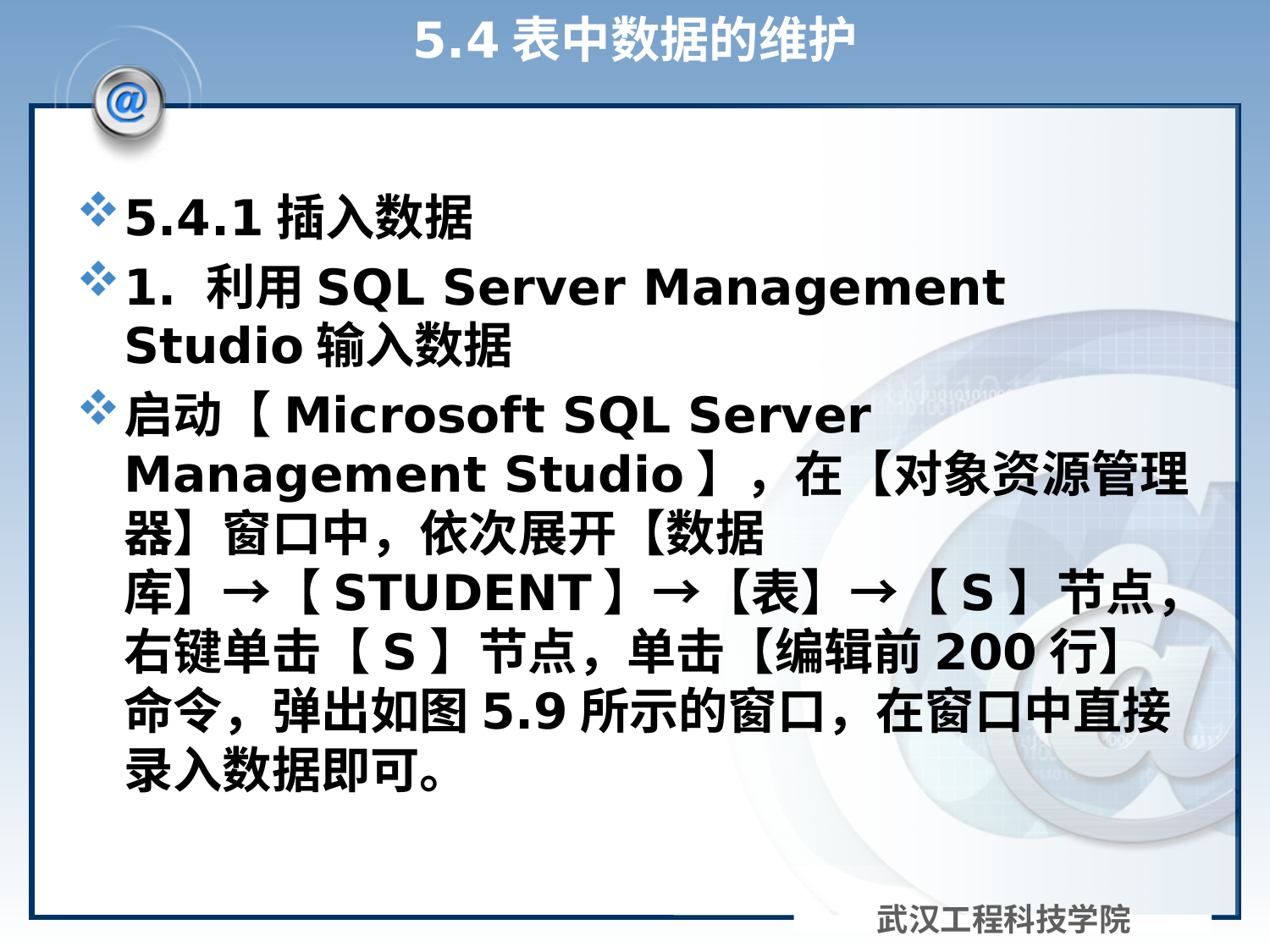

# 5.4表中数据的维护
5.4.1插入数据
1. 利用SQL Server Management Studio输入数据
启动【Microsoft SQL Server Management Studio】，在【对象资源管理器】窗口中，依次展开【数据库】→【STUDENT】→【表】→【S】节点，右键单击【S】节点，单击【编辑前200行】命令，弹出如图5.9所示的窗口，在窗口中直接录入数据即可。

武汉工程科技学院